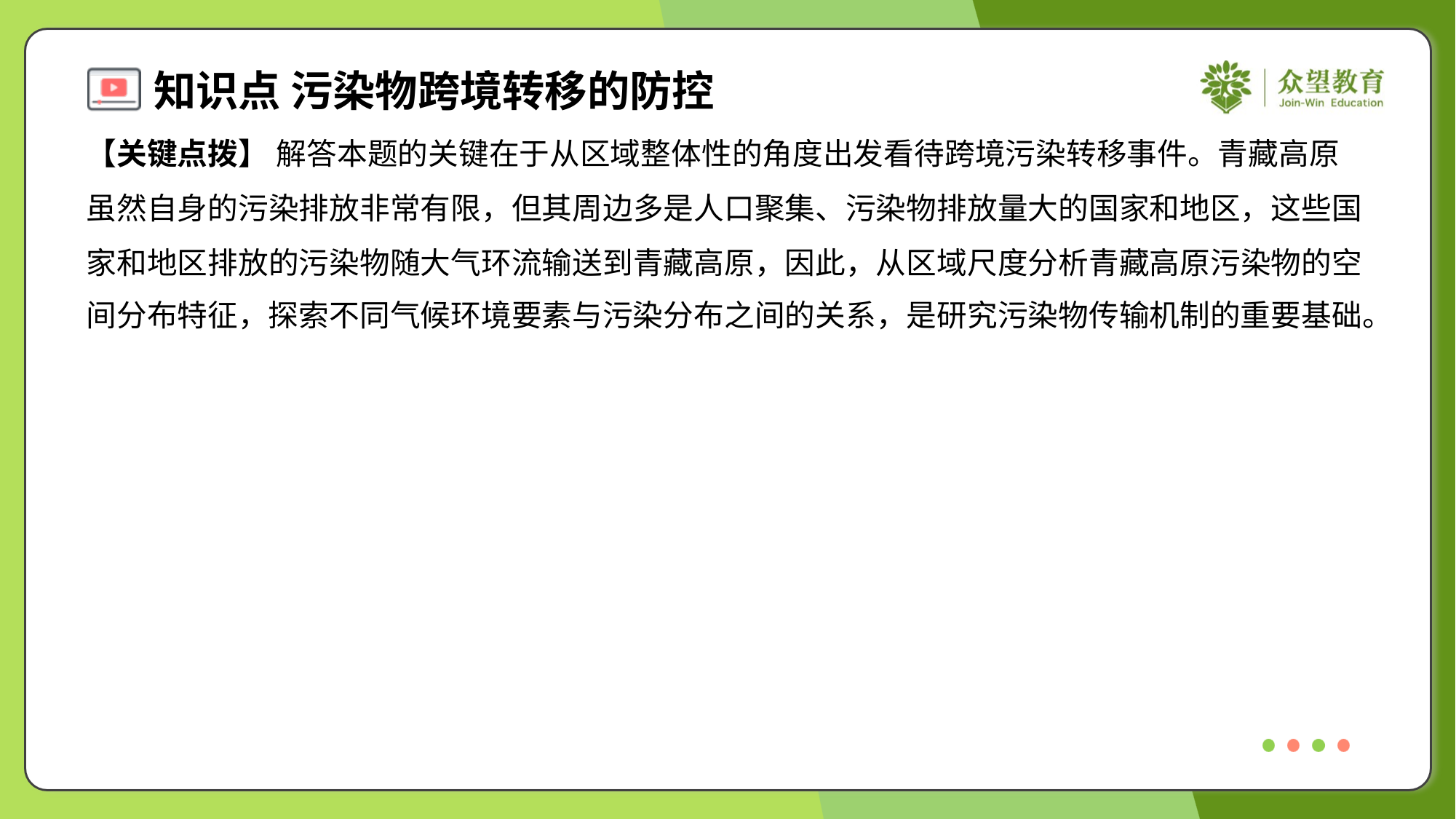

【关键点拨】 解答本题的关键在于从区域整体性的角度出发看待跨境污染转移事件。青藏高原
虽然自身的污染排放非常有限，但其周边多是人口聚集、污染物排放量大的国家和地区，这些国
家和地区排放的污染物随大气环流输送到青藏高原，因此，从区域尺度分析青藏高原污染物的空
间分布特征，探索不同气候环境要素与污染分布之间的关系，是研究污染物传输机制的重要基础。